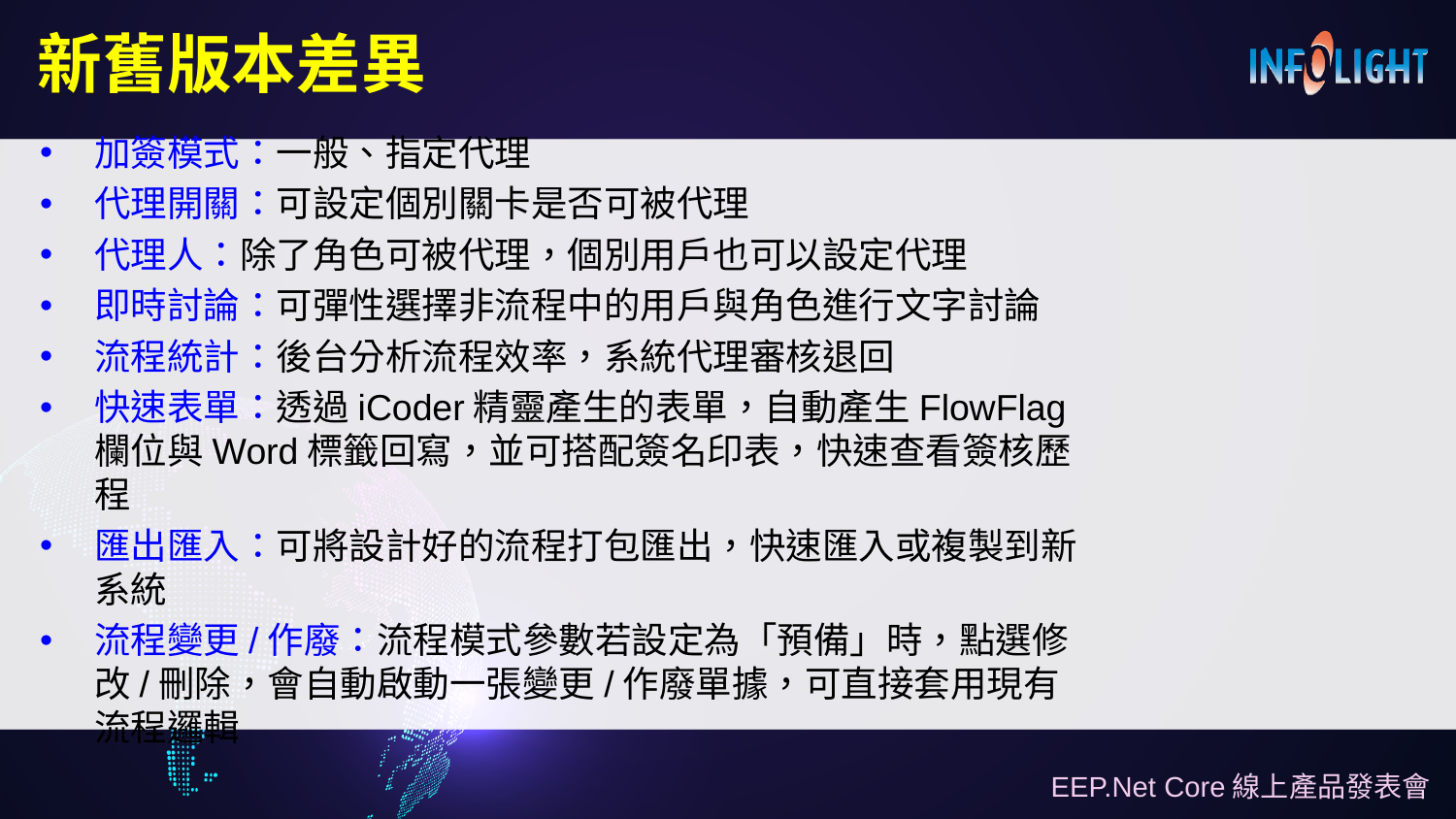

# 新舊版本差異
加簽模式：一般、指定代理
代理開關：可設定個別關卡是否可被代理
代理人：除了角色可被代理，個別用戶也可以設定代理
即時討論：可彈性選擇非流程中的用戶與角色進行文字討論
流程統計：後台分析流程效率，系統代理審核退回
快速表單：透過iCoder精靈產生的表單，自動產生FlowFlag欄位與Word標籤回寫，並可搭配簽名印表，快速查看簽核歷程
匯出匯入：可將設計好的流程打包匯出，快速匯入或複製到新系統
流程變更/作廢：流程模式參數若設定為「預備」時，點選修改/刪除，會自動啟動一張變更/作廢單據，可直接套用現有流程邏輯